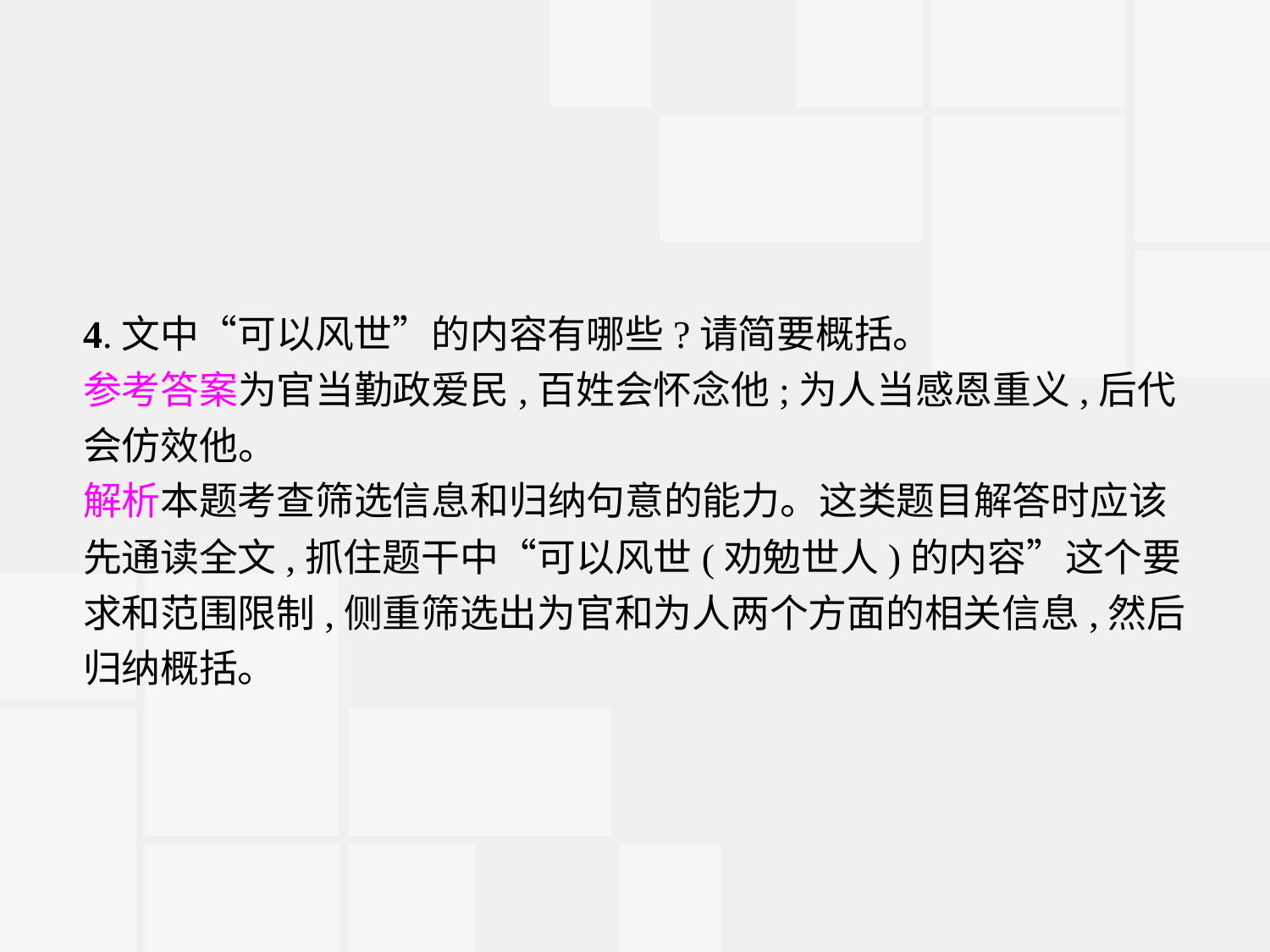

4.文中“可以风世”的内容有哪些?请简要概括。
参考答案为官当勤政爱民,百姓会怀念他;为人当感恩重义,后代会仿效他。
解析本题考查筛选信息和归纳句意的能力。这类题目解答时应该先通读全文,抓住题干中“可以风世(劝勉世人)的内容”这个要求和范围限制,侧重筛选出为官和为人两个方面的相关信息,然后归纳概括。